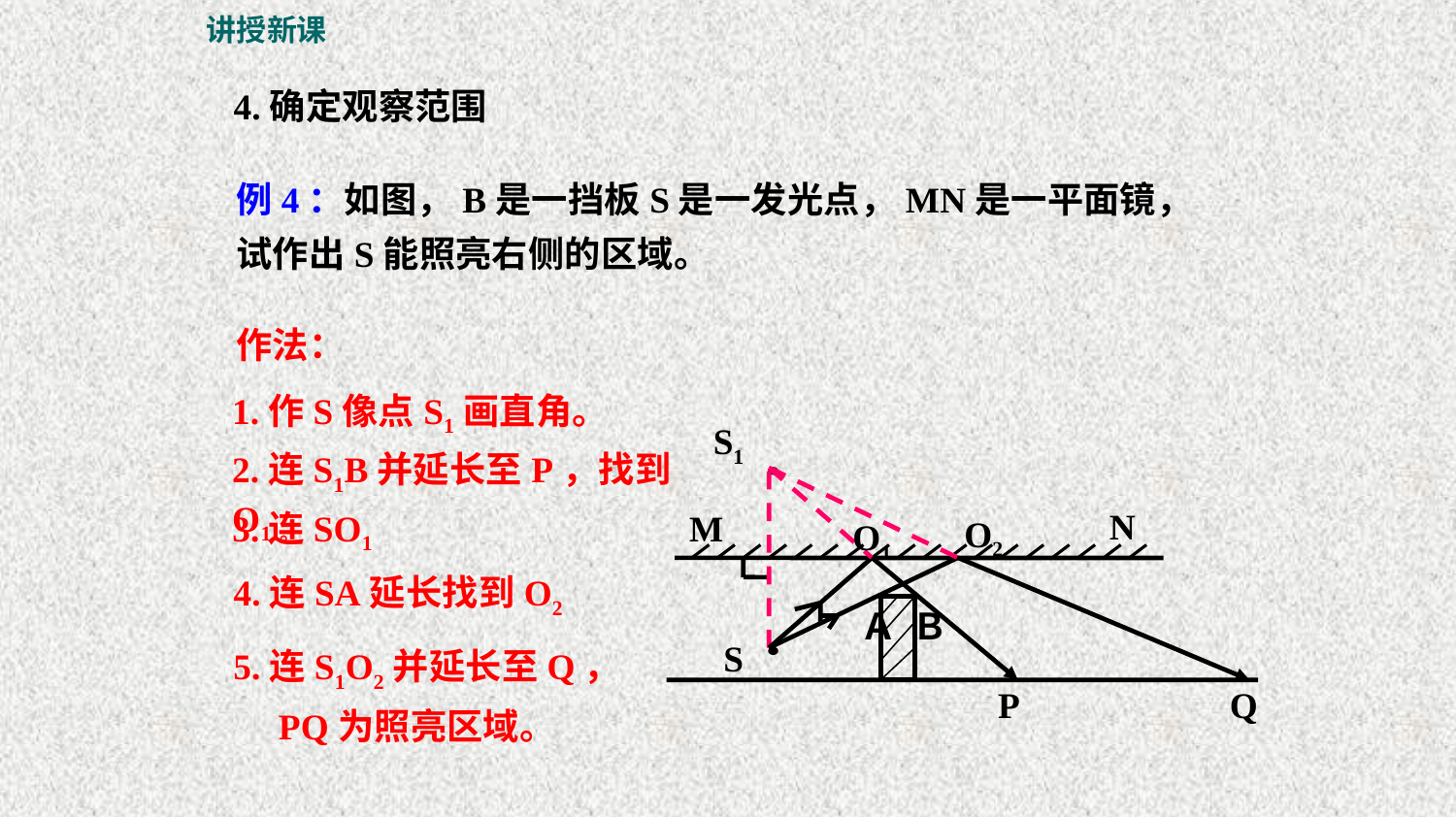

讲授新课
4.确定观察范围
例4：如图，B是一挡板S是一发光点，MN是一平面镜，试作出S能照亮右侧的区域。
作法：
1.作S像点S1画直角。
S1

2.连S1B并延长至P，找到O1。

O1
P

Q
N
M
3.连SO1
O2

4.连SA延长找到O2
Ａ

Ｂ

5.连S1O2并延长至Q，
　PQ为照亮区域。
S